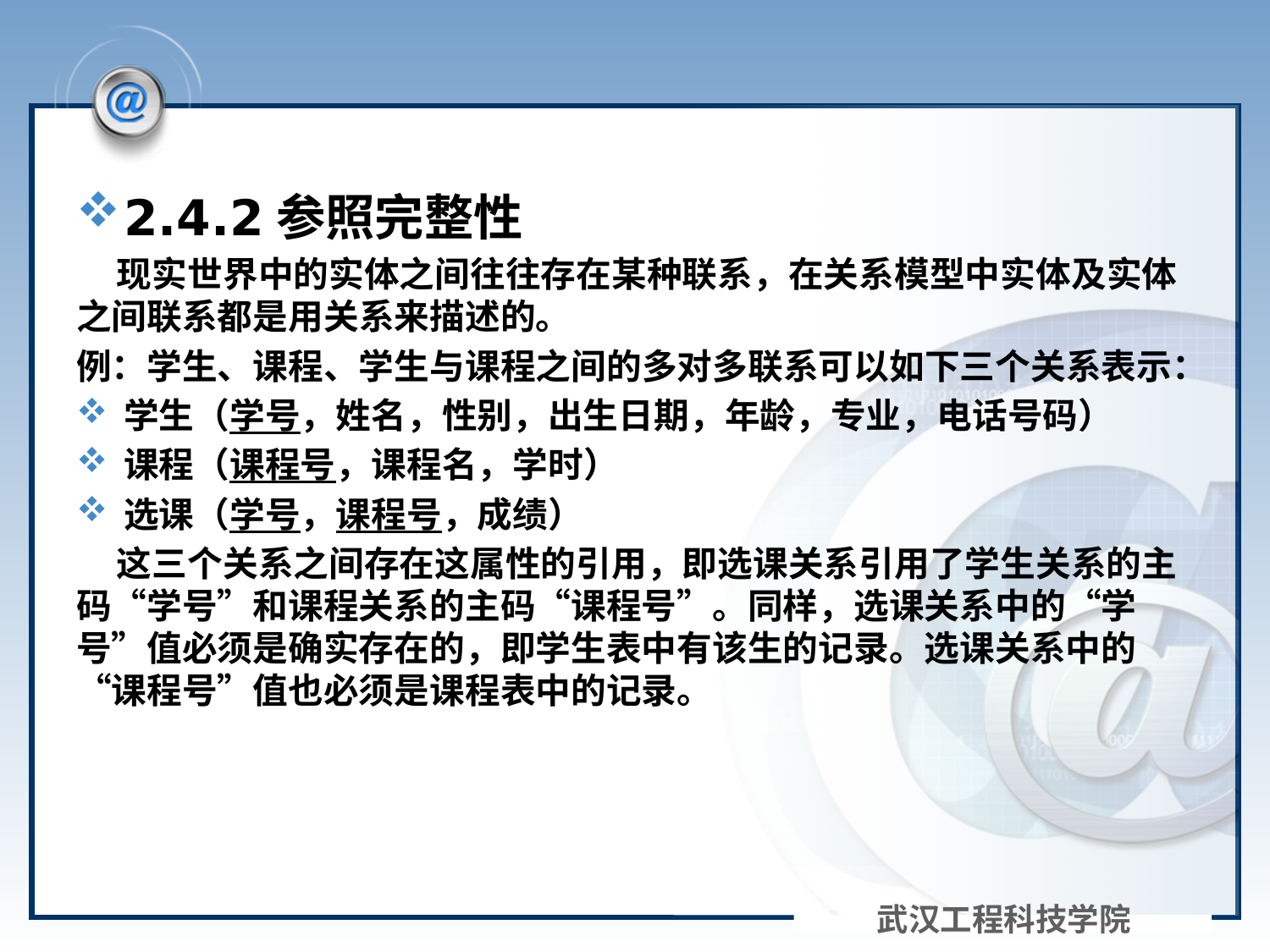

#
2.4.2参照完整性
    现实世界中的实体之间往往存在某种联系，在关系模型中实体及实体之间联系都是用关系来描述的。
例：学生、课程、学生与课程之间的多对多联系可以如下三个关系表示：
学生（学号，姓名，性别，出生日期，年龄，专业，电话号码）
课程（课程号，课程名，学时）
选课（学号，课程号，成绩）
    这三个关系之间存在这属性的引用，即选课关系引用了学生关系的主码“学号”和课程关系的主码“课程号”。同样，选课关系中的“学号”值必须是确实存在的，即学生表中有该生的记录。选课关系中的“课程号”值也必须是课程表中的记录。

武汉工程科技学院